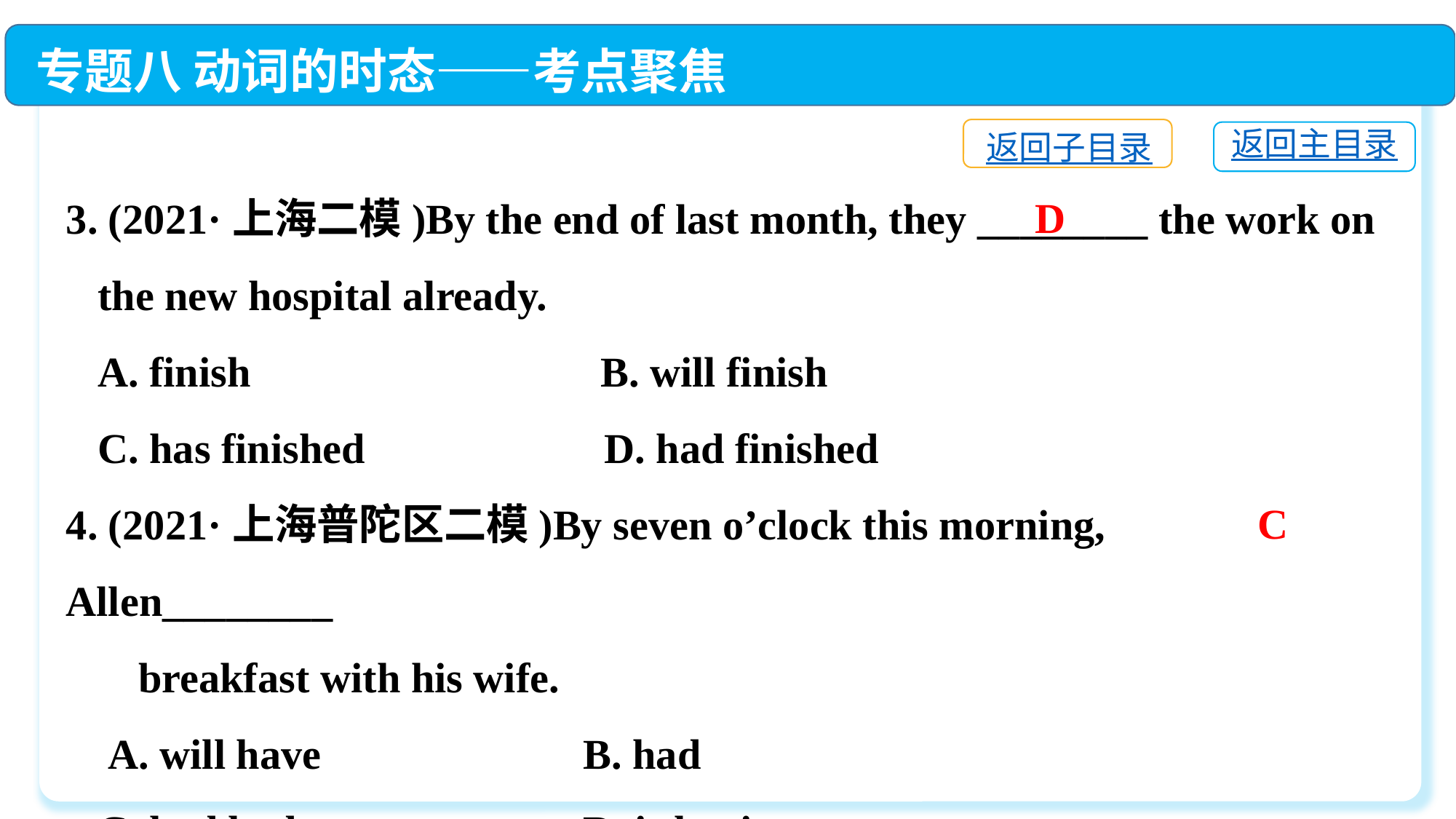

专题八 动词的时态——考点聚焦

返回子目录
返回主目录
3. (2021·上海二模)By the end of last month, they ________ the work on
   the new hospital already.
   A. finish	                              B. will finish
   C. has finished	                    D. had finished
4. (2021·上海普陀区二模)By seven o’clock this morning, Allen________
 　breakfast with his wife.
    A. will have	                  B. had
   C. had had	                  D. is having
D

C